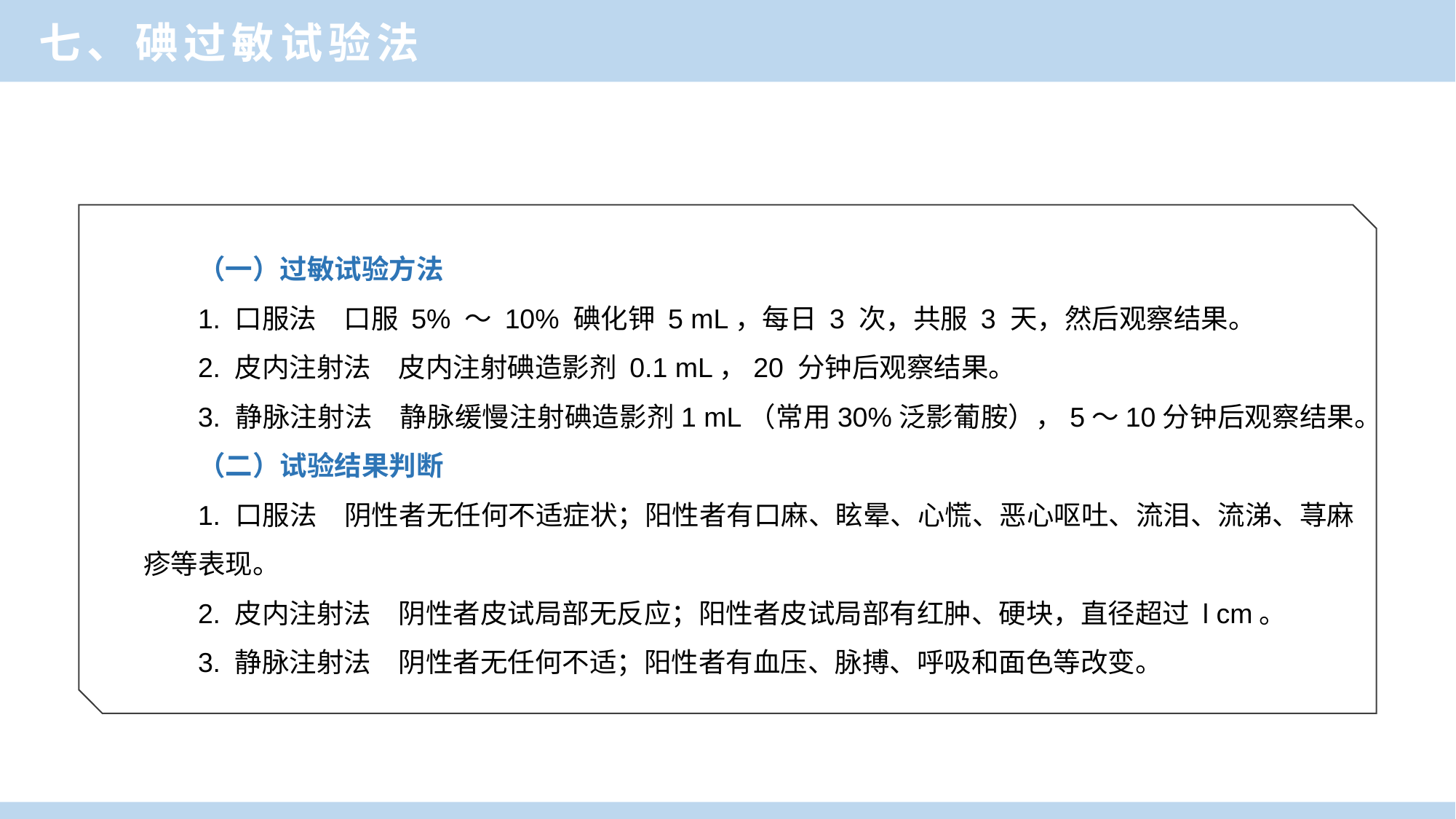

七、碘过敏试验法

（一）过敏试验方法
1. 口服法　口服 5% ～ 10% 碘化钾 5 mL，每日 3 次，共服 3 天，然后观察结果。
2. 皮内注射法　皮内注射碘造影剂 0.1 mL，20 分钟后观察结果。
3. 静脉注射法　静脉缓慢注射碘造影剂1 mL（常用30%泛影葡胺），5～10分钟后观察结果。
（二）试验结果判断
1. 口服法　阴性者无任何不适症状；阳性者有口麻、眩晕、心慌、恶心呕吐、流泪、流涕、荨麻疹等表现。
2. 皮内注射法　阴性者皮试局部无反应；阳性者皮试局部有红肿、硬块，直径超过 l cm。
3. 静脉注射法　阴性者无任何不适；阳性者有血压、脉搏、呼吸和面色等改变。